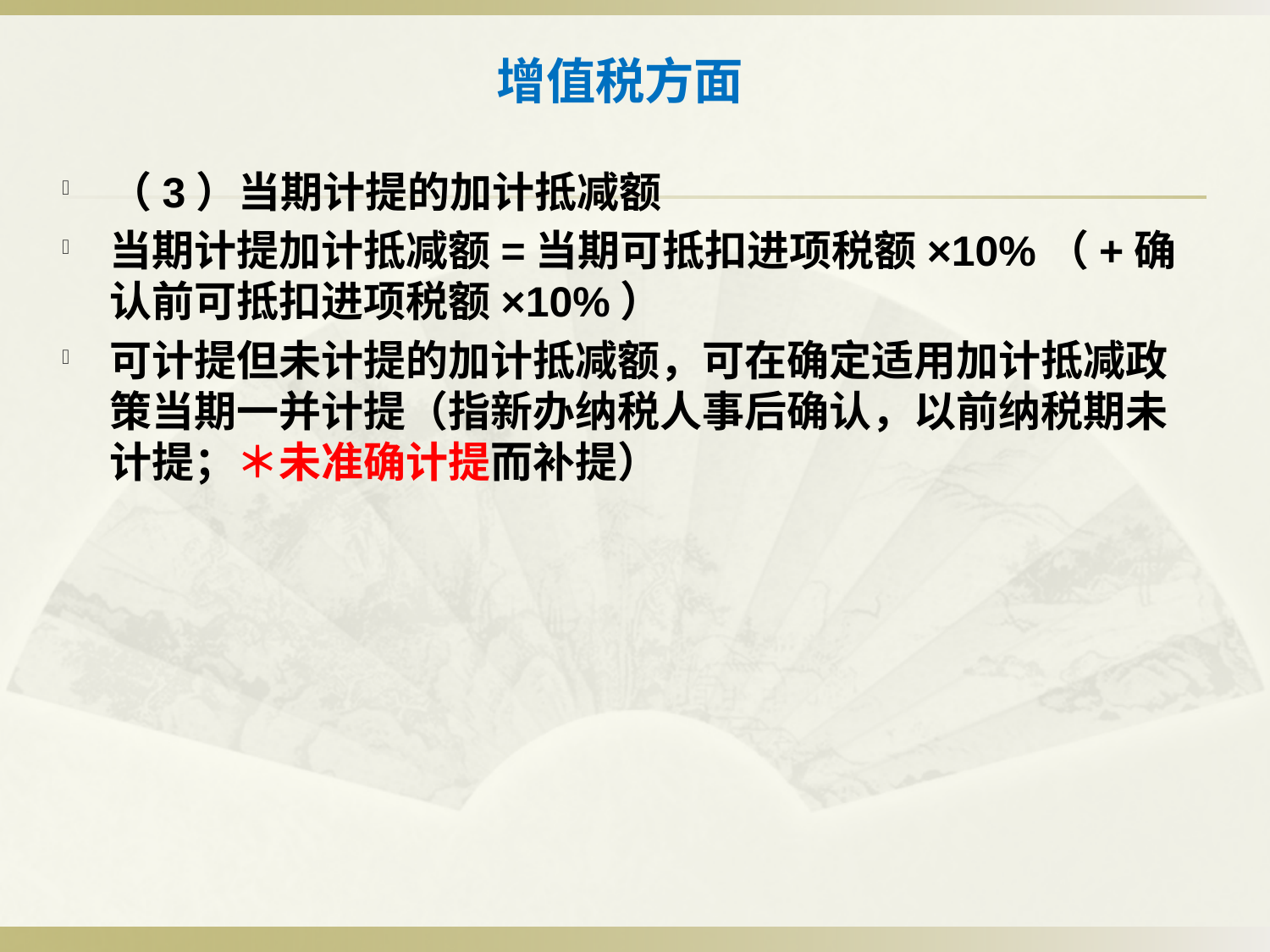

# 增值税方面
（3）当期计提的加计抵减额
当期计提加计抵减额=当期可抵扣进项税额×10%（+确认前可抵扣进项税额×10%）
可计提但未计提的加计抵减额，可在确定适用加计抵减政策当期一并计提（指新办纳税人事后确认，以前纳税期未计提；＊未准确计提而补提）